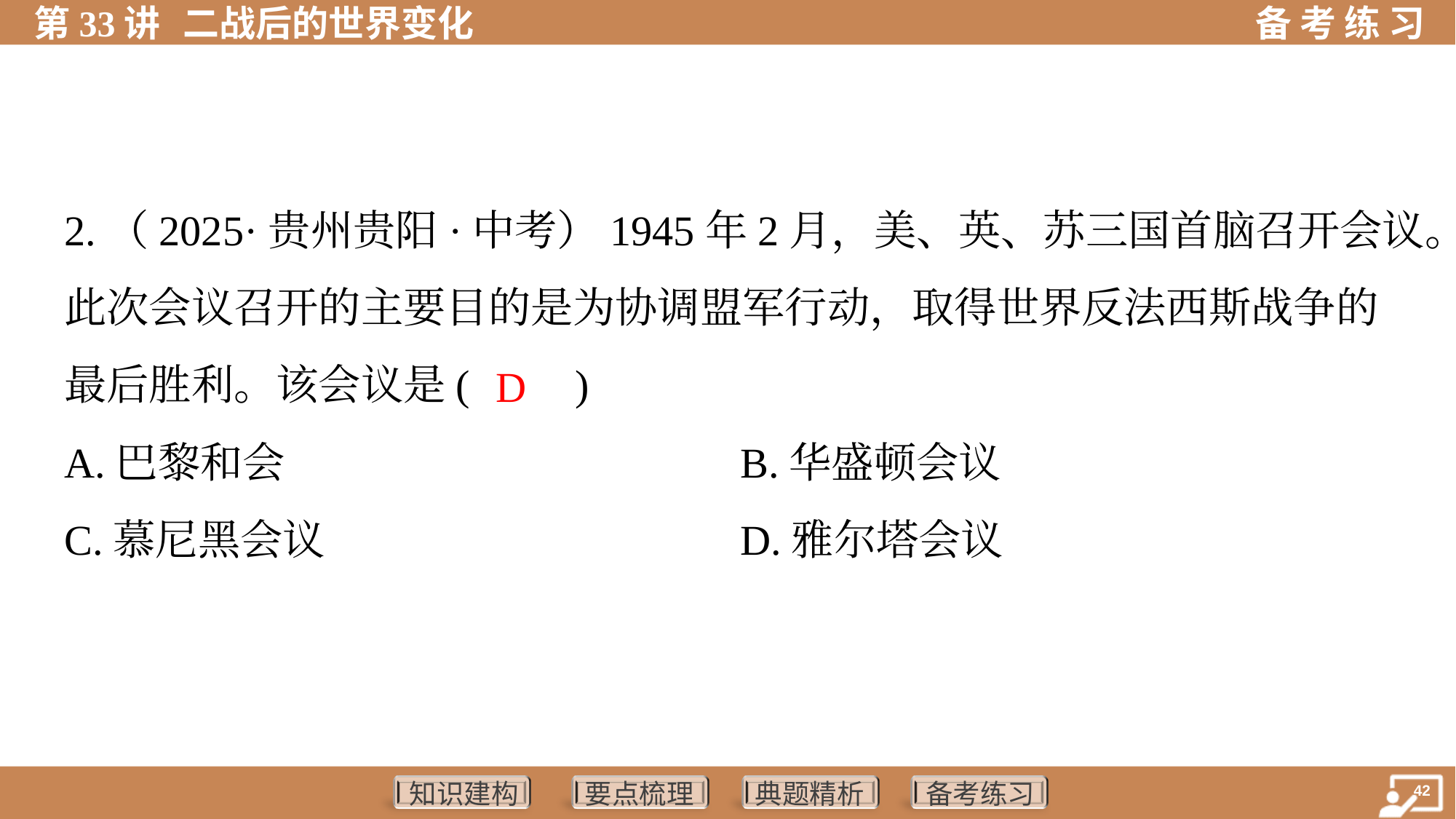

2.（2025·贵州贵阳·中考）1945年2月，美、英、苏三国首脑召开会议。
此次会议召开的主要目的是为协调盟军行动，取得世界反法西斯战争的
最后胜利。该会议是(          )
A.巴黎和会	B.华盛顿会议
C.慕尼黑会议	D.雅尔塔会议
D